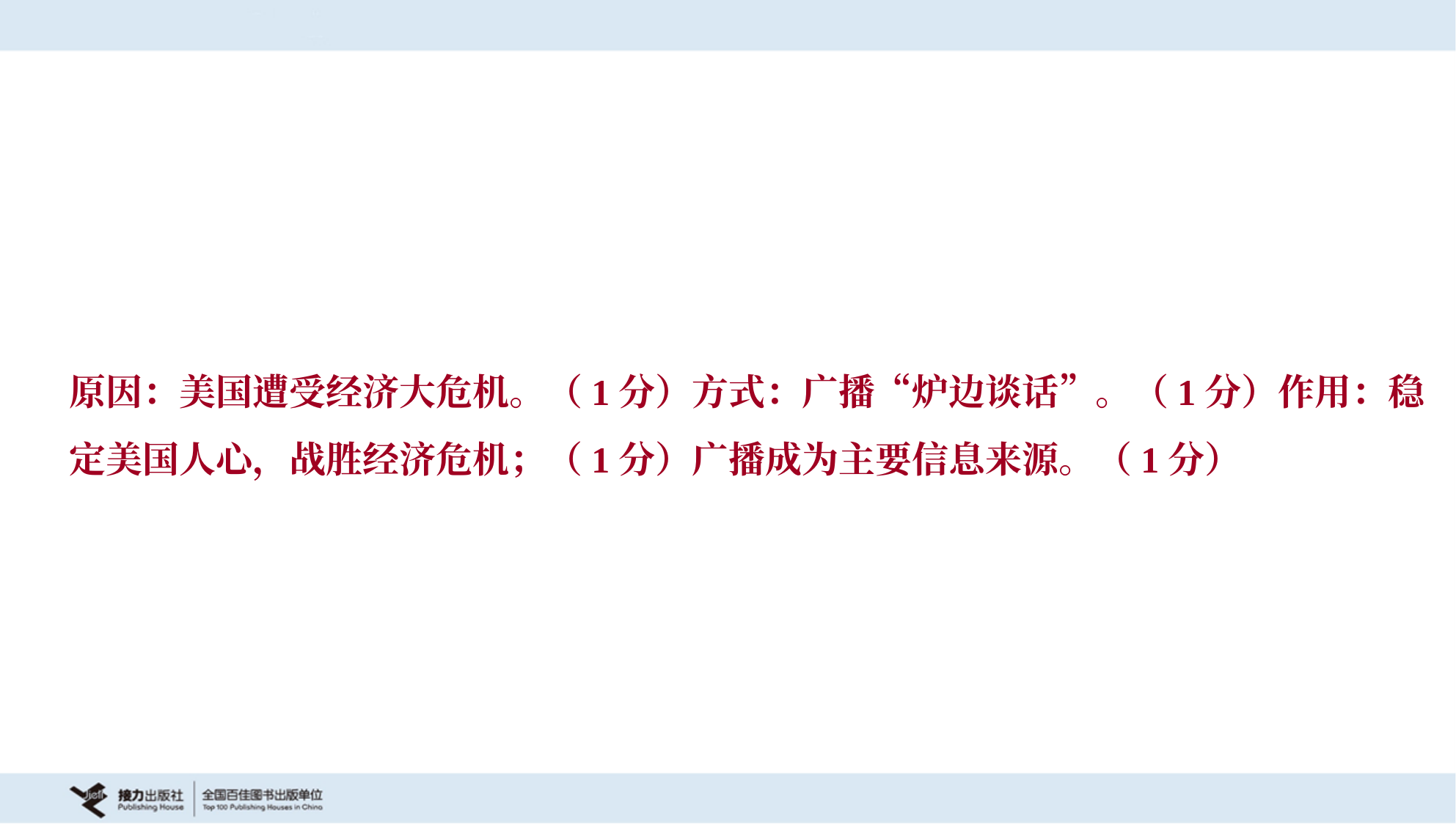

原因：美国遭受经济大危机。（1分）方式：广播“炉边谈话”。（1分）作用：稳
定美国人心，战胜经济危机；（1分）广播成为主要信息来源。（1分）